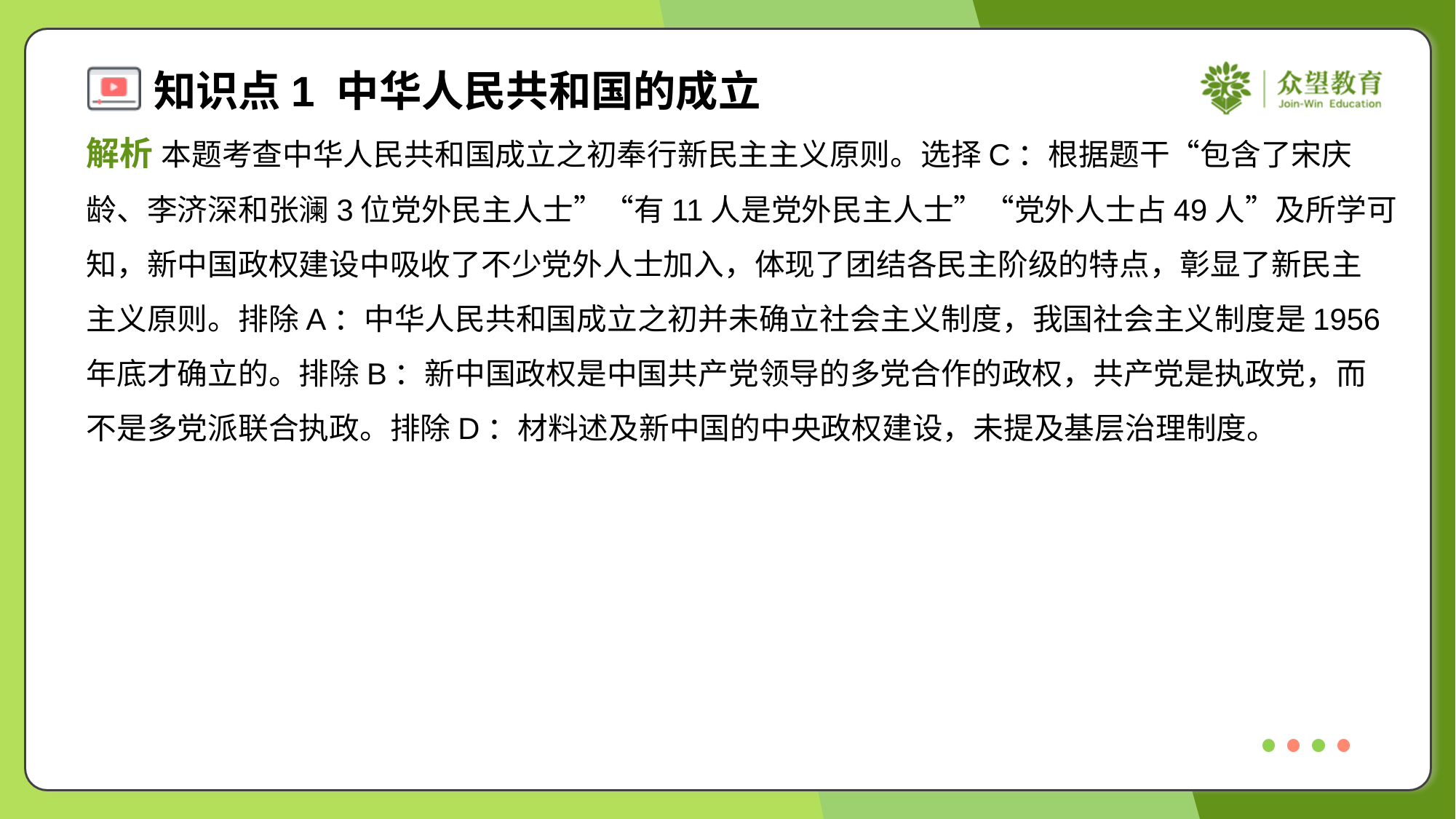

解析 本题考查中华人民共和国成立之初奉行新民主主义原则。选择C：根据题干“包含了宋庆
龄、李济深和张澜3位党外民主人士”“有11人是党外民主人士”“党外人士占49人”及所学可
知，新中国政权建设中吸收了不少党外人士加入，体现了团结各民主阶级的特点，彰显了新民主
主义原则。排除A：中华人民共和国成立之初并未确立社会主义制度，我国社会主义制度是1956
年底才确立的。排除B：新中国政权是中国共产党领导的多党合作的政权，共产党是执政党，而
不是多党派联合执政。排除D：材料述及新中国的中央政权建设，未提及基层治理制度。